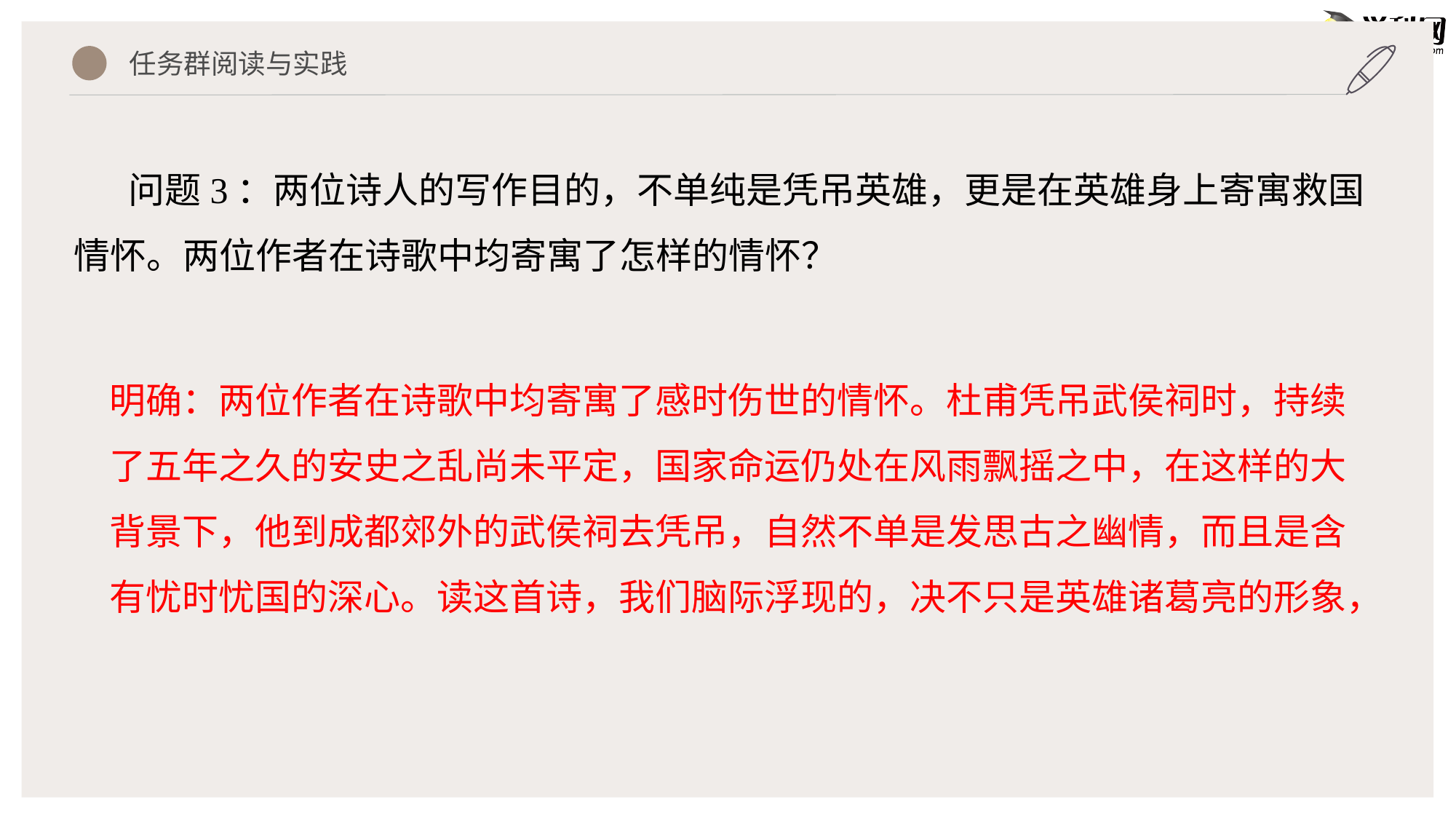

任务群阅读与实践

问题3：两位诗人的写作目的，不单纯是凭吊英雄，更是在英雄身上寄寓救国情怀。两位作者在诗歌中均寄寓了怎样的情怀？
明确：两位作者在诗歌中均寄寓了感时伤世的情怀。杜甫凭吊武侯祠时，持续了五年之久的安史之乱尚未平定，国家命运仍处在风雨飘摇之中，在这样的大背景下，他到成都郊外的武侯祠去凭吊，自然不单是发思古之幽情，而且是含有忧时忧国的深心。读这首诗，我们脑际浮现的，决不只是英雄诸葛亮的形象，